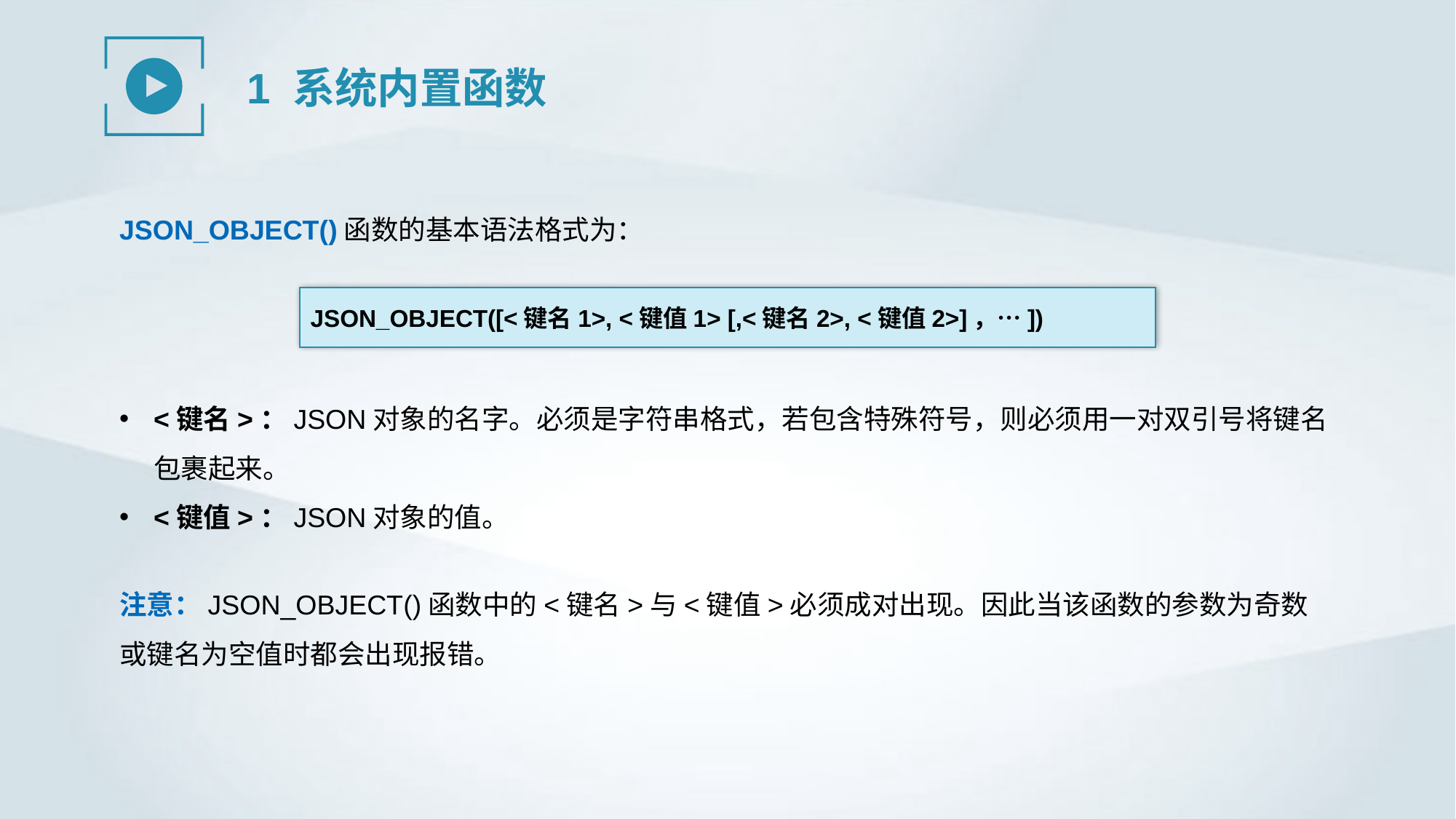

1 系统内置函数
JSON_OBJECT()函数的基本语法格式为：
JSON_OBJECT([<键名1>, <键值1> [,<键名2>, <键值2>]，…])
<键名>：JSON对象的名字。必须是字符串格式，若包含特殊符号，则必须用一对双引号将键名包裹起来。
<键值>：JSON对象的值。
注意：JSON_OBJECT()函数中的<键名>与<键值>必须成对出现。因此当该函数的参数为奇数或键名为空值时都会出现报错。